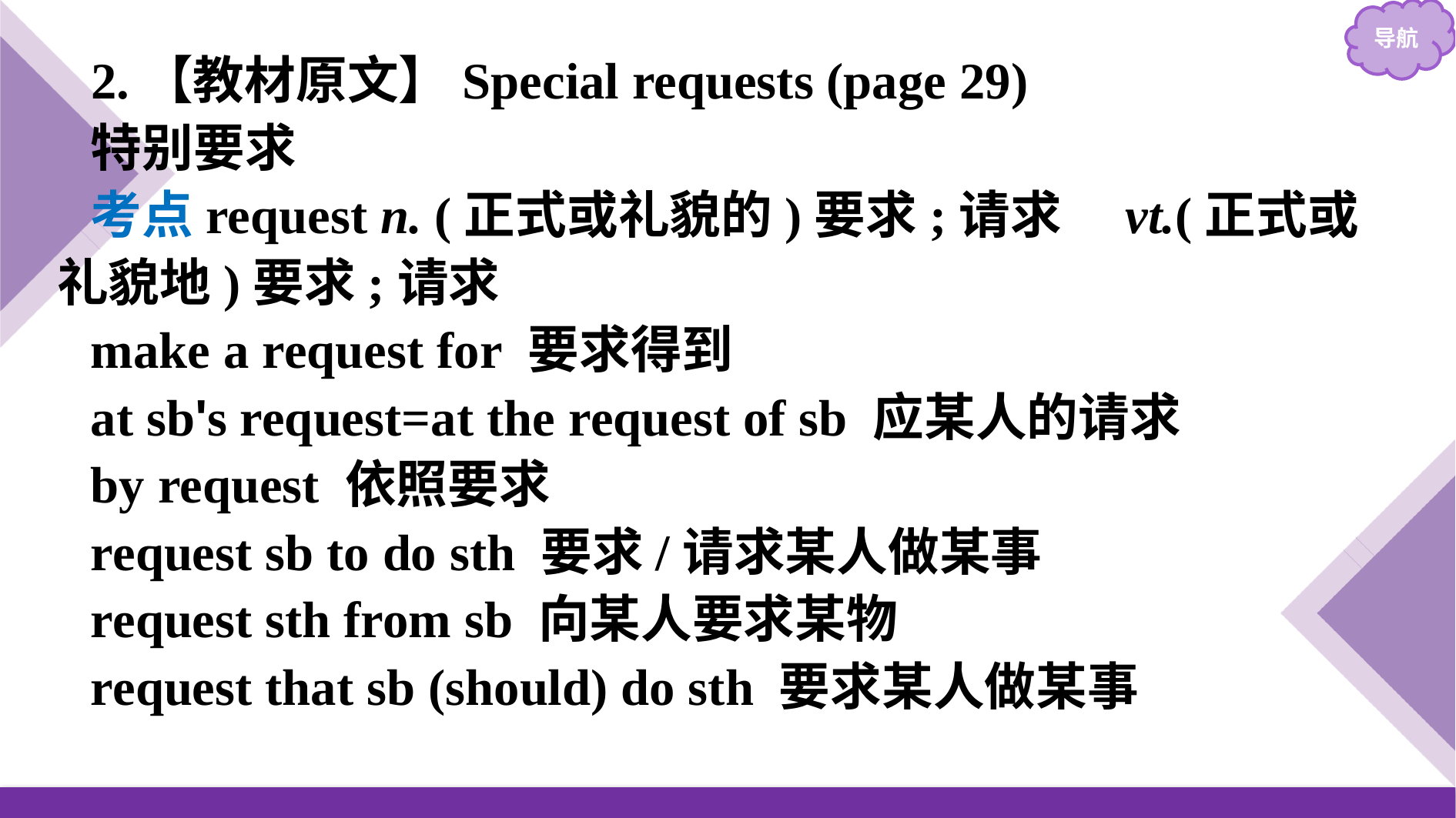

2.【教材原文】Special requests (page 29)
特别要求
考点request n. (正式或礼貌的)要求;请求　vt.(正式或礼貌地)要求;请求
make a request for 要求得到
at sb's request=at the request of sb 应某人的请求
by request 依照要求
request sb to do sth 要求/请求某人做某事
request sth from sb 向某人要求某物
request that sb (should) do sth 要求某人做某事